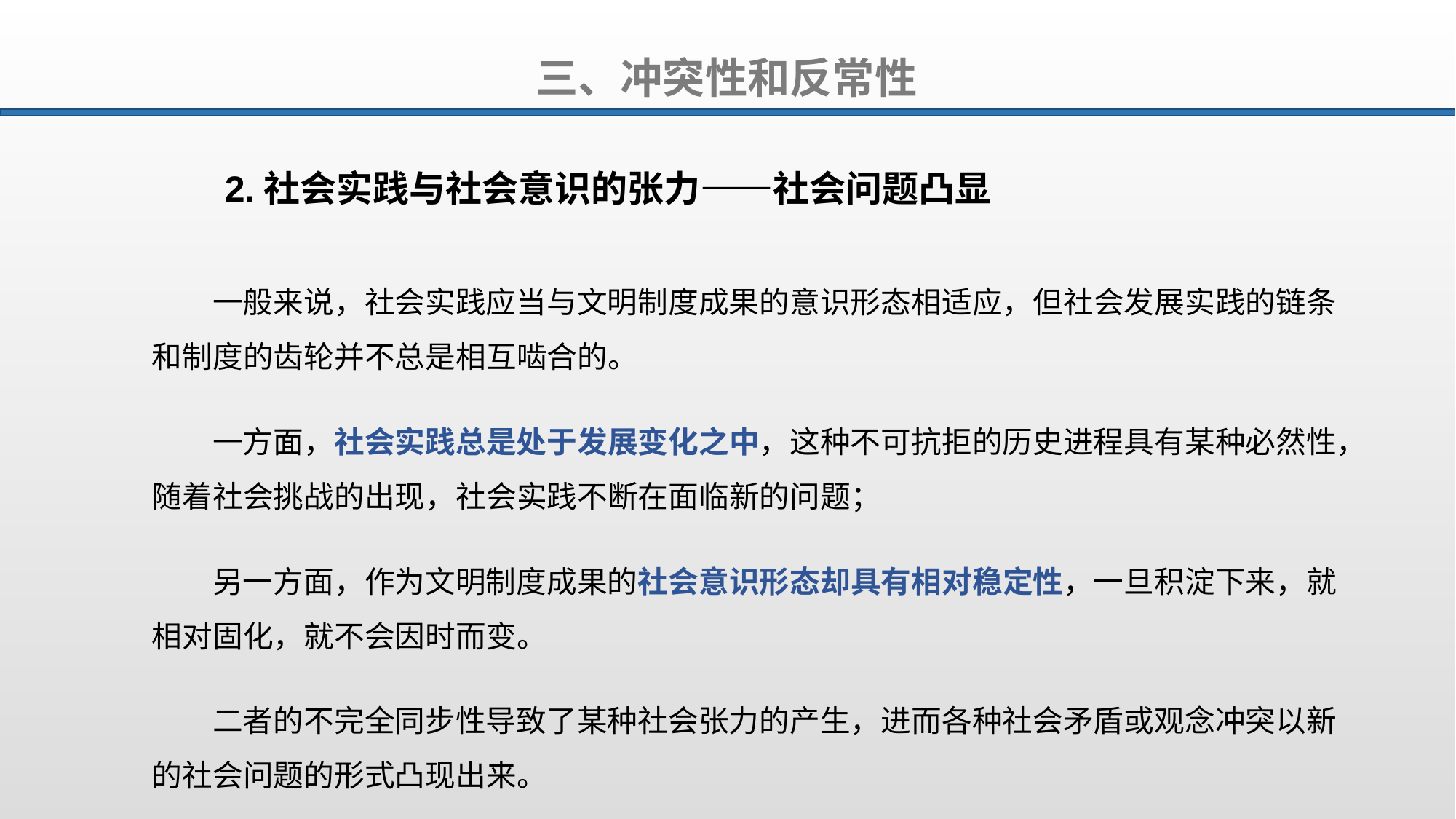

三、冲突性和反常性

2.社会实践与社会意识的张力——社会问题凸显
一般来说，社会实践应当与文明制度成果的意识形态相适应，但社会发展实践的链条和制度的齿轮并不总是相互啮合的。
一方面，社会实践总是处于发展变化之中，这种不可抗拒的历史进程具有某种必然性，随着社会挑战的出现，社会实践不断在面临新的问题；
另一方面，作为文明制度成果的社会意识形态却具有相对稳定性，一旦积淀下来，就相对固化，就不会因时而变。
二者的不完全同步性导致了某种社会张力的产生，进而各种社会矛盾或观念冲突以新的社会问题的形式凸现出来。